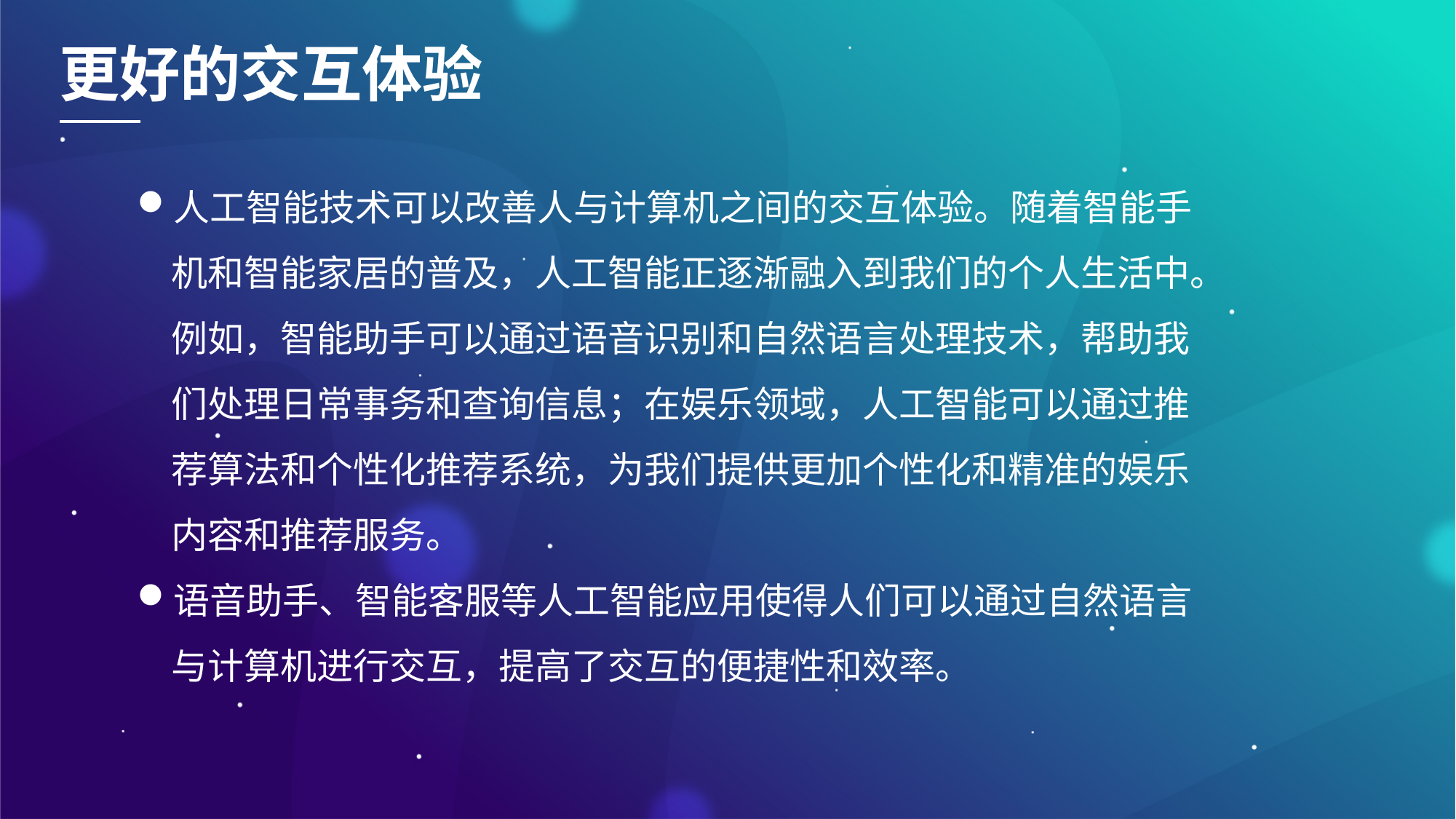

更好的交互体验
人工智能技术可以改善人与计算机之间的交互体验。随着智能手机和智能家居的普及，人工智能正逐渐融入到我们的个人生活中。例如，智能助手可以通过语音识别和自然语言处理技术，帮助我们处理日常事务和查询信息；在娱乐领域，人工智能可以通过推荐算法和个性化推荐系统，为我们提供更加个性化和精准的娱乐内容和推荐服务。
语音助手、智能客服等人工智能应用使得人们可以通过自然语言与计算机进行交互，提高了交互的便捷性和效率。